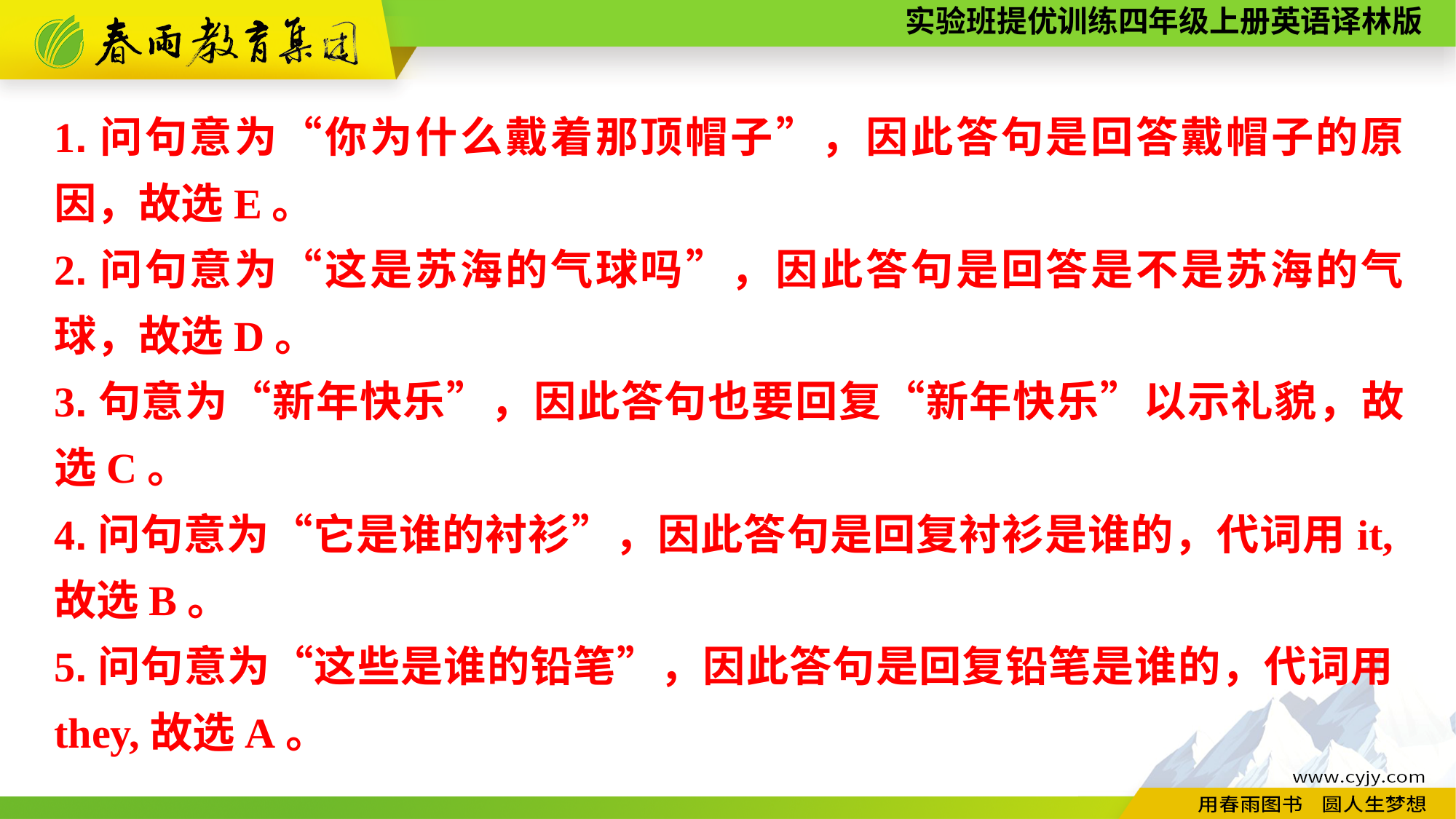

1.问句意为“你为什么戴着那顶帽子”，因此答句是回答戴帽子的原因，故选E。
2.问句意为“这是苏海的气球吗”，因此答句是回答是不是苏海的气球，故选D。
3.句意为“新年快乐”，因此答句也要回复“新年快乐”以示礼貌，故选C。
4.问句意为“它是谁的衬衫”，因此答句是回复衬衫是谁的，代词用it,故选B。
5.问句意为“这些是谁的铅笔”，因此答句是回复铅笔是谁的，代词用they,故选A。